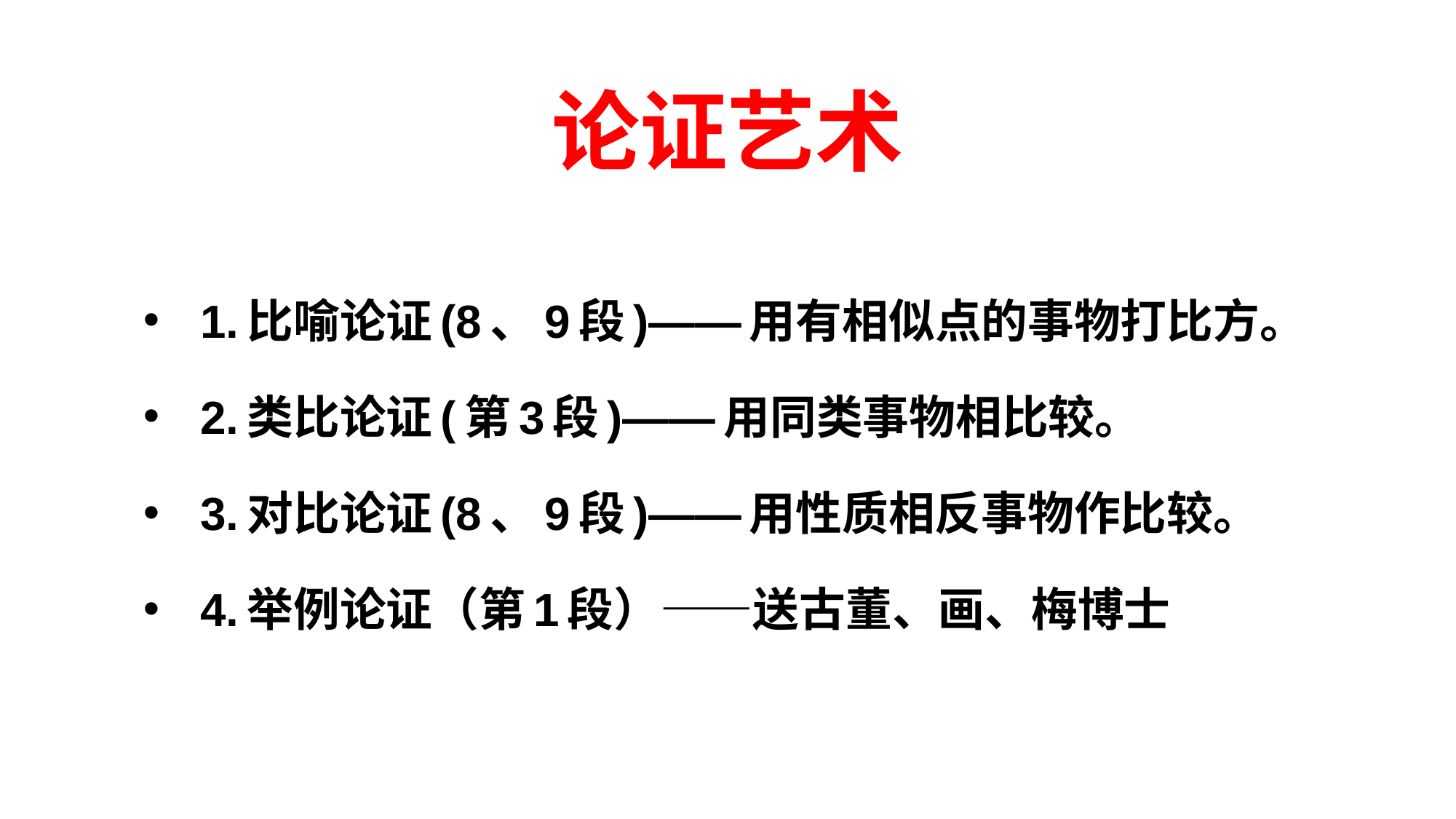

# 论证艺术
1.比喻论证(8、9段)——用有相似点的事物打比方。
2.类比论证(第3段)——用同类事物相比较。
3.对比论证(8、9段)——用性质相反事物作比较。
4.举例论证（第1段）——送古董、画、梅博士